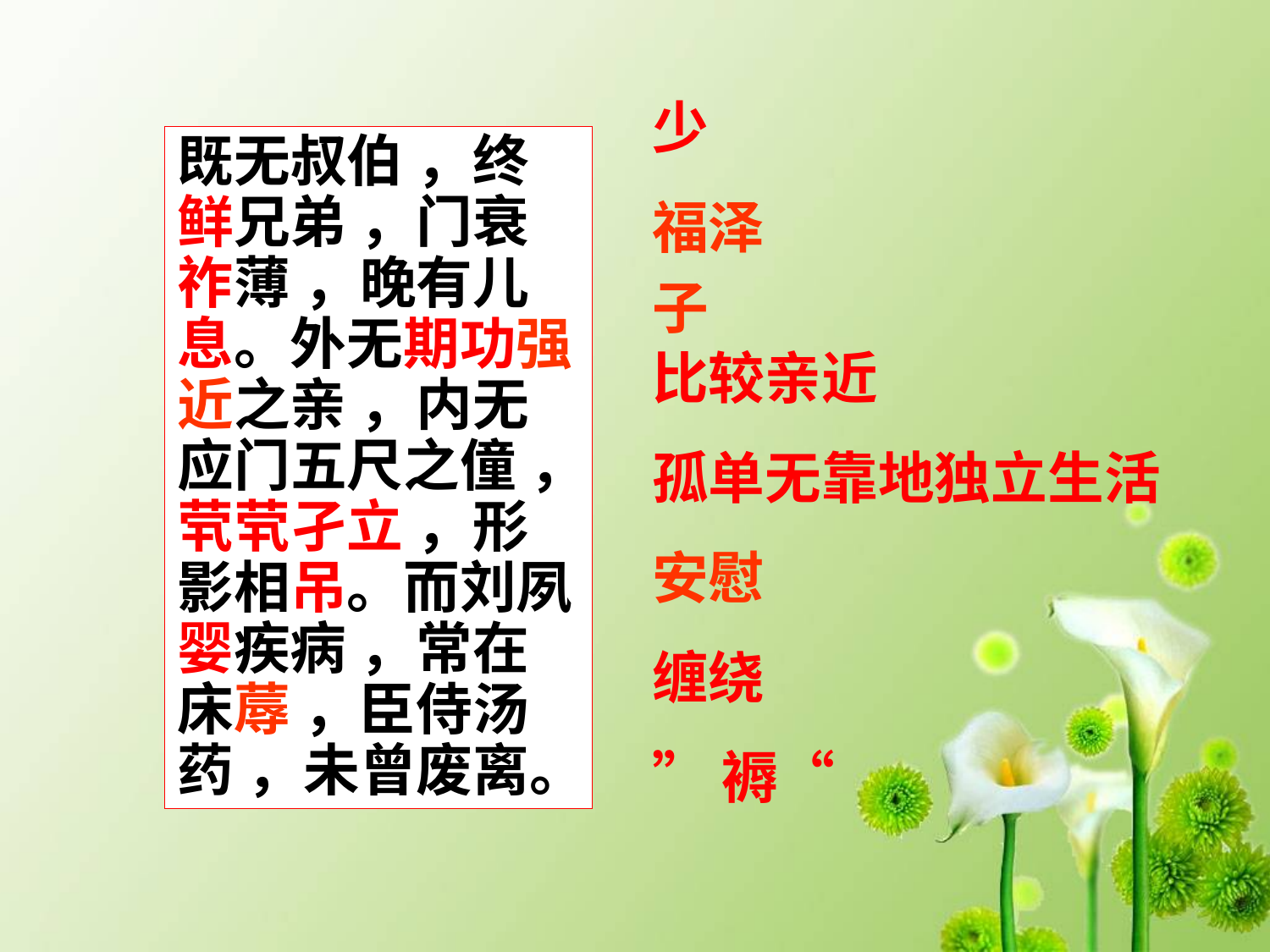

少
既无叔伯 ，终鲜兄弟 ，门衰祚薄 ，晚有儿息。外无期功强近之亲 ，内无应门五尺之僮 ，茕茕孑立 ，形影相吊。而刘夙婴疾病 ，常在床蓐 ，臣侍汤药 ，未曾废离。
福泽
子
比较亲近
孤单无靠地独立生活
安慰
缠绕
”褥“